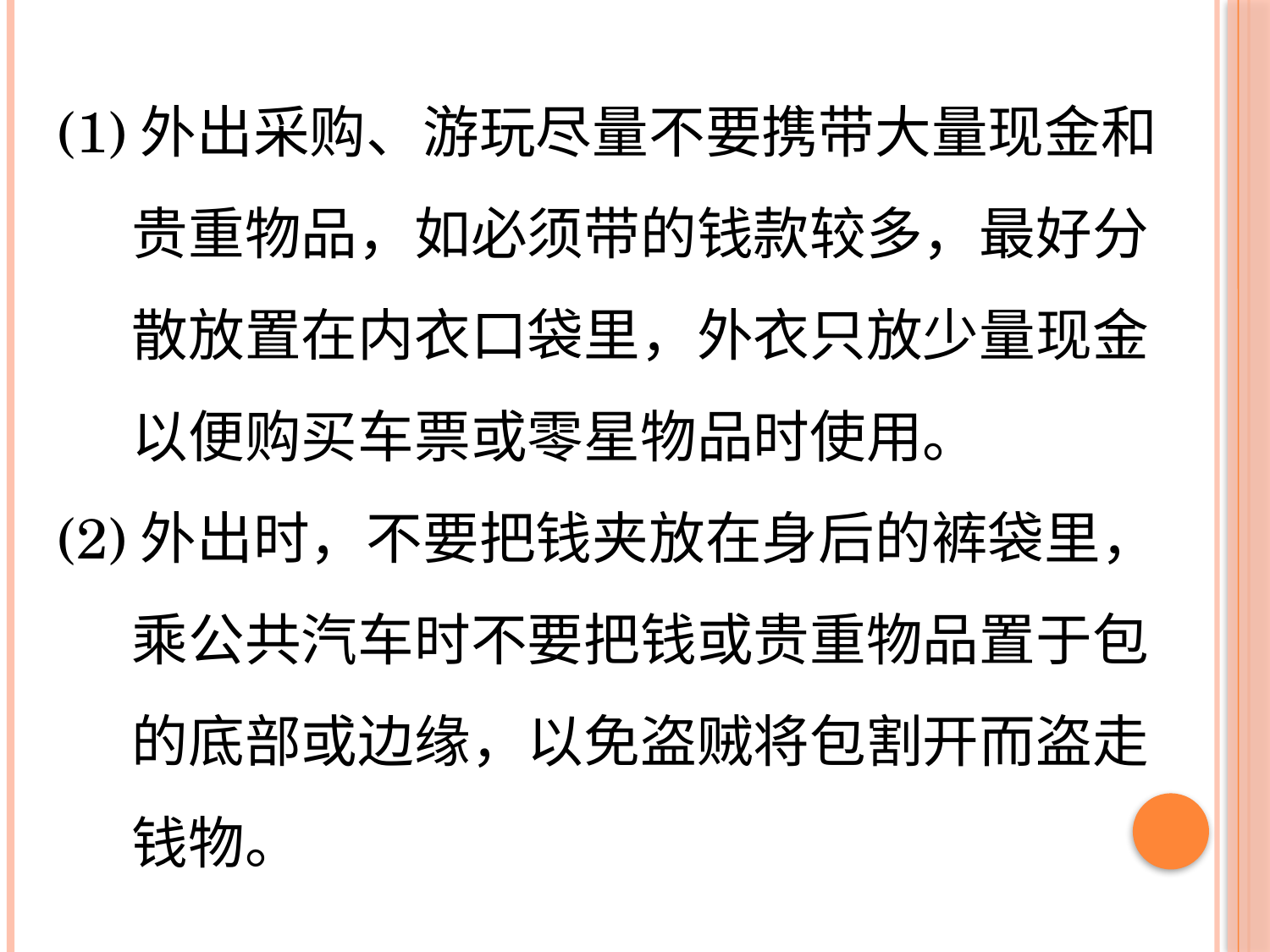

(1)外出采购、游玩尽量不要携带大量现金和贵重物品，如必须带的钱款较多，最好分散放置在内衣口袋里，外衣只放少量现金以便购买车票或零星物品时使用。
(2)外出时，不要把钱夹放在身后的裤袋里，乘公共汽车时不要把钱或贵重物品置于包的底部或边缘，以免盗贼将包割开而盗走钱物。